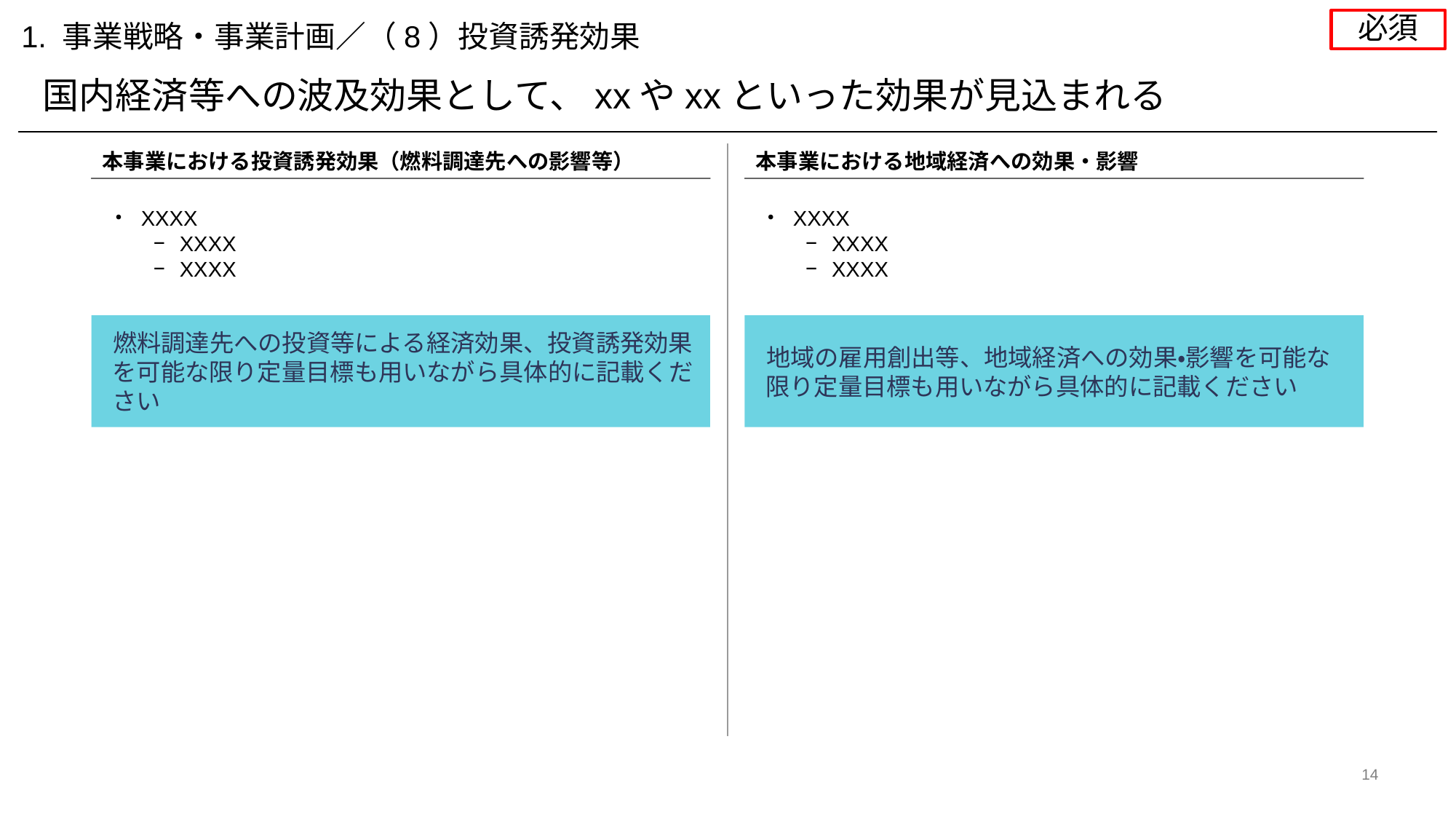

必須
1. 事業戦略・事業計画／（8）投資誘発効果
国内経済等への波及効果として、xxやxxといった効果が見込まれる
本事業における投資誘発効果（燃料調達先への影響等）
本事業における地域経済への効果・影響
XXXX
XXXX
XXXX
XXXX
XXXX
XXXX
燃料調達先への投資等による経済効果、投資誘発効果を可能な限り定量目標も用いながら具体的に記載ください
地域の雇用創出等、地域経済への効果・影響を可能な限り定量目標も用いながら具体的に記載ください